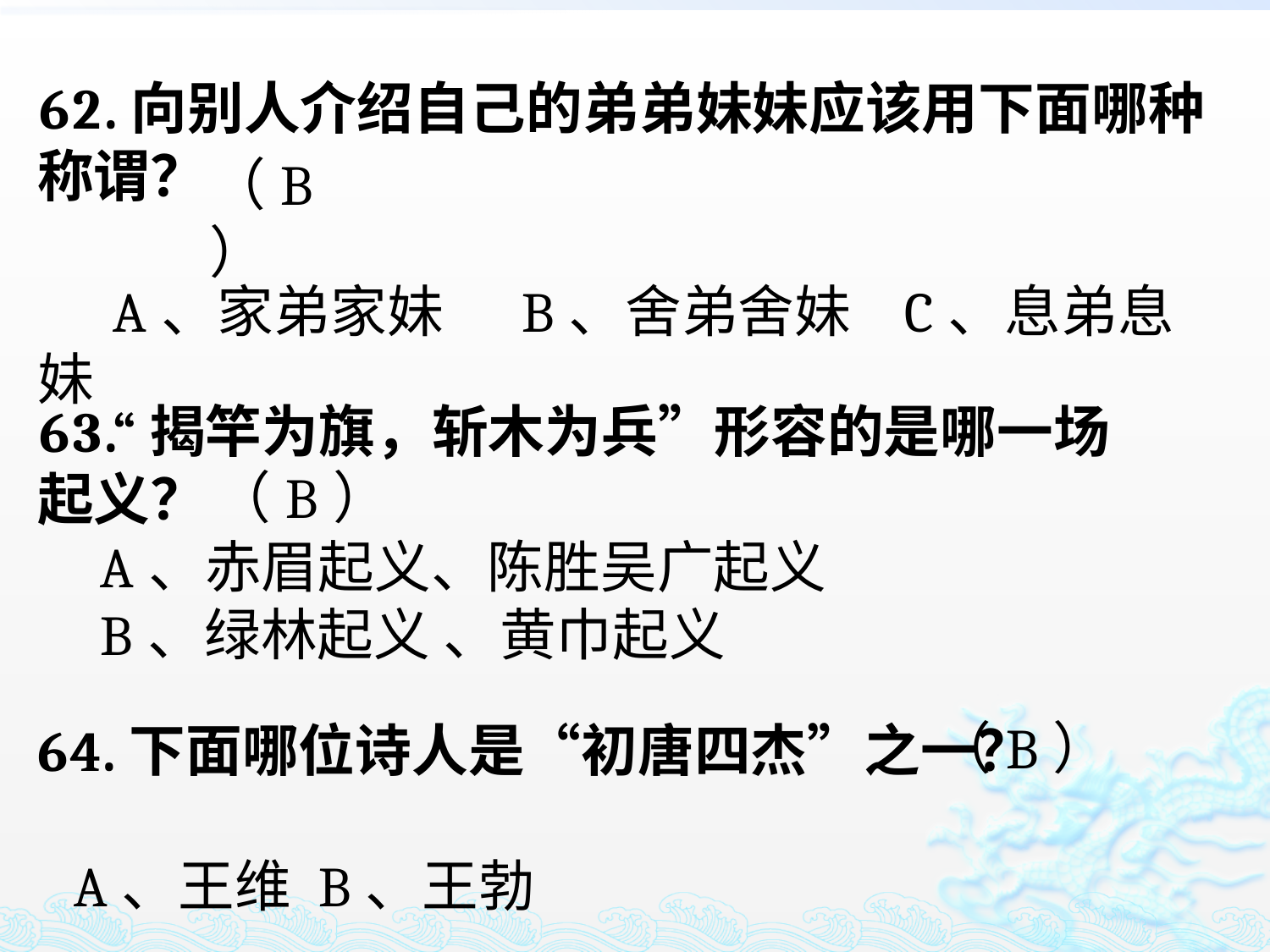

62.向别人介绍自己的弟弟妹妹应该用下面哪种称谓？

      A、家弟家妹     B、舍弟舍妹   C、息弟息妹
（B）
63.“揭竿为旗，斩木为兵”形容的是哪一场起义？
     A、赤眉起义、陈胜吴广起义
     B、绿林起义 、黄巾起义
（B）
（B）
64.下面哪位诗人是“初唐四杰”之一？

   A、王维 B、王勃